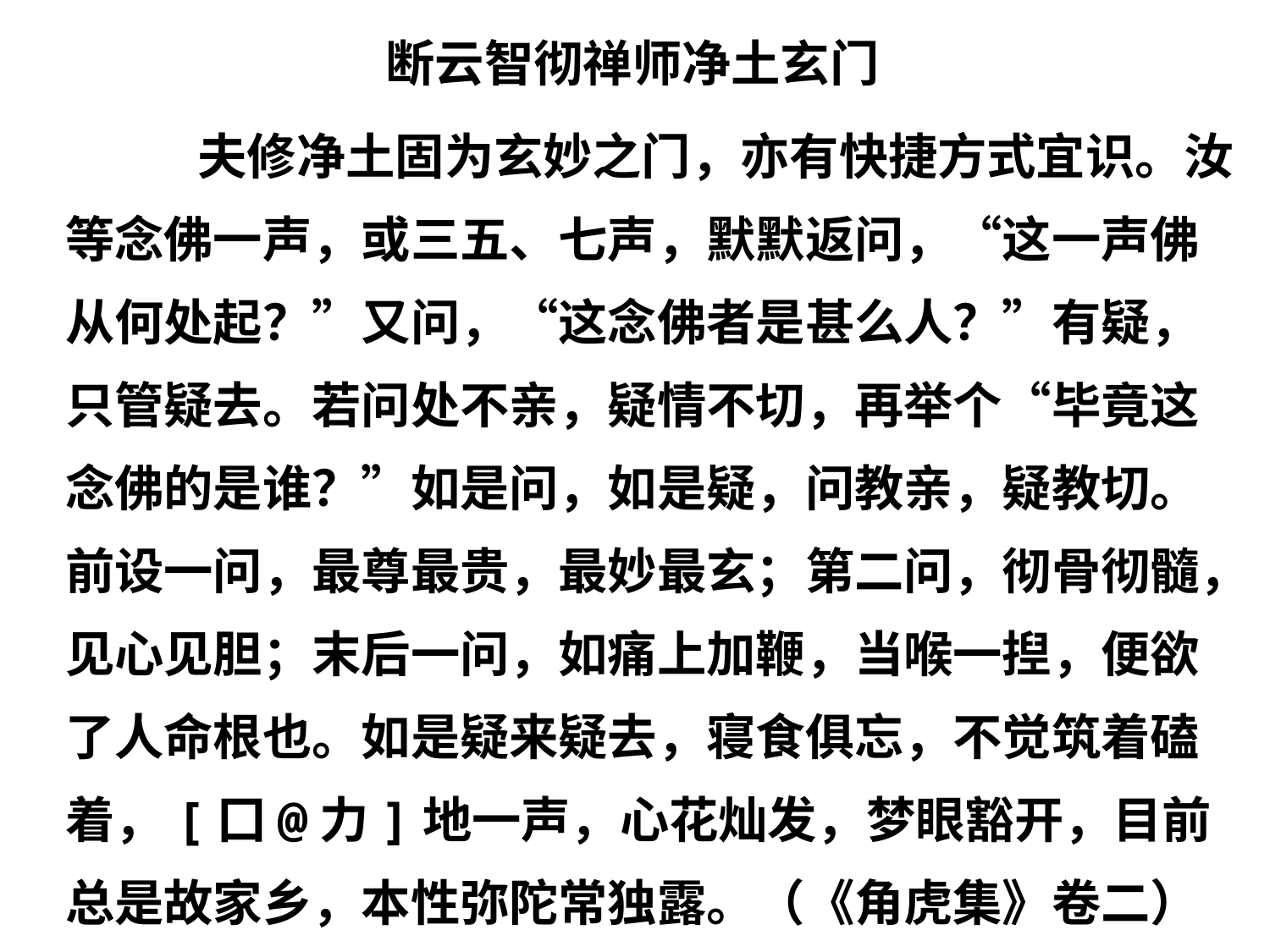

断云智彻禅师净土玄门
               夫修净土固为玄妙之门，亦有快捷方式宜识。汝等念佛一声，或三五、七声，默默返问，“这一声佛从何处起？”又问，“这念佛者是甚么人？”有疑，只管疑去。若问处不亲，疑情不切，再举个“毕竟这念佛的是谁？”如是问，如是疑，问教亲，疑教切。前设一问，最尊最贵，最妙最玄；第二问，彻骨彻髓，见心见胆；末后一问，如痛上加鞭，当喉一揑，便欲了人命根也。如是疑来疑去，寝食俱忘，不觉筑着磕着，[囗@力]地一声，心花灿发，梦眼豁开，目前总是故家乡，本性弥陀常独露。（《角虎集》卷二）